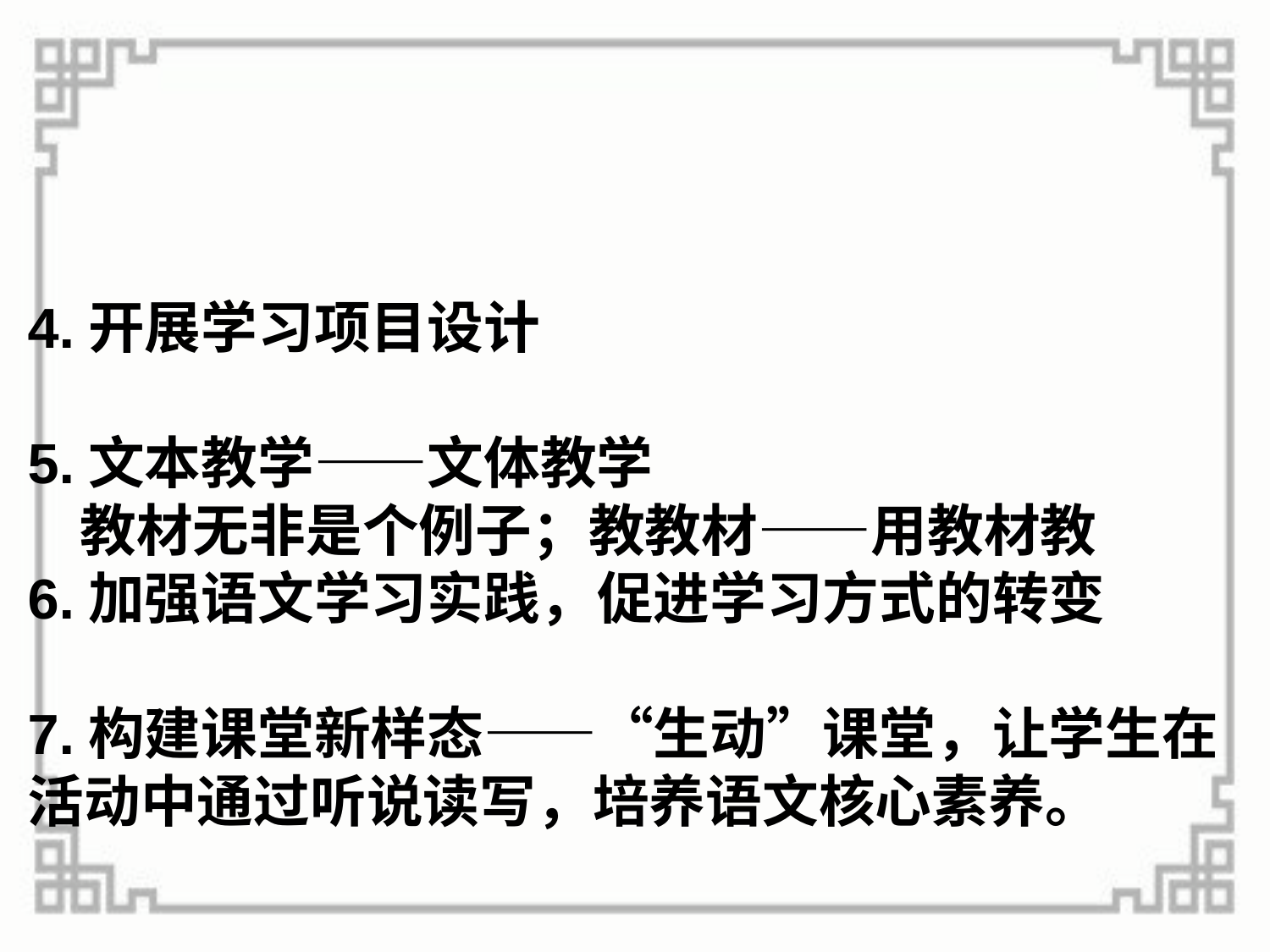

#

4.开展学习项目设计

5.文本教学——文体教学
   教材无非是个例子；教教材——用教材教
6.加强语文学习实践，促进学习方式的转变

7.构建课堂新样态——“生动”课堂，让学生在活动中通过听说读写，培养语文核心素养。